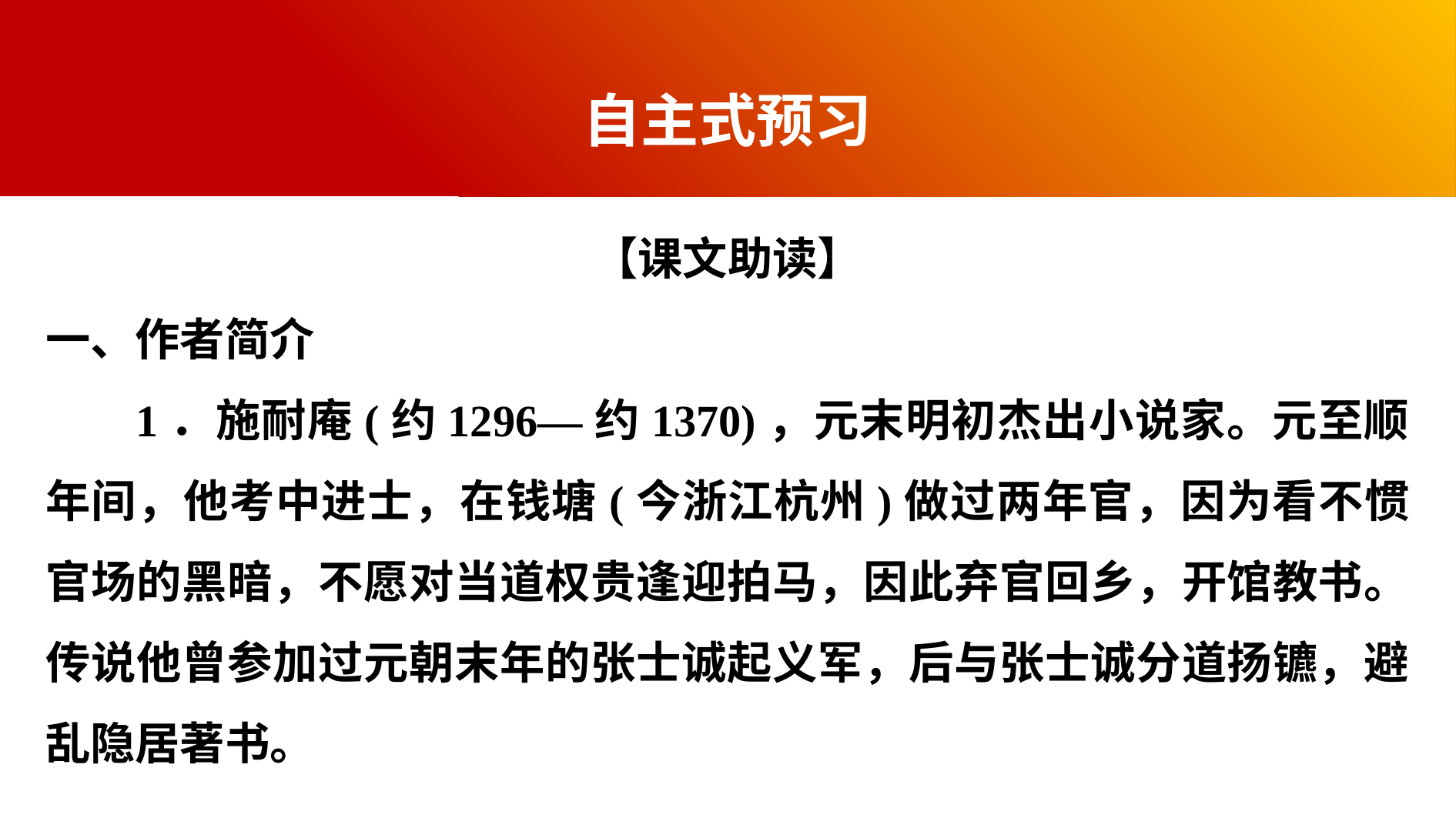

自主式预习
【课文助读】
一、作者简介
1．施耐庵(约1296—约1370)，元末明初杰出小说家。元至顺年间，他考中进士，在钱塘(今浙江杭州)做过两年官，因为看不惯官场的黑暗，不愿对当道权贵逢迎拍马，因此弃官回乡，开馆教书。传说他曾参加过元朝末年的张士诚起义军，后与张士诚分道扬镳，避乱隐居著书。